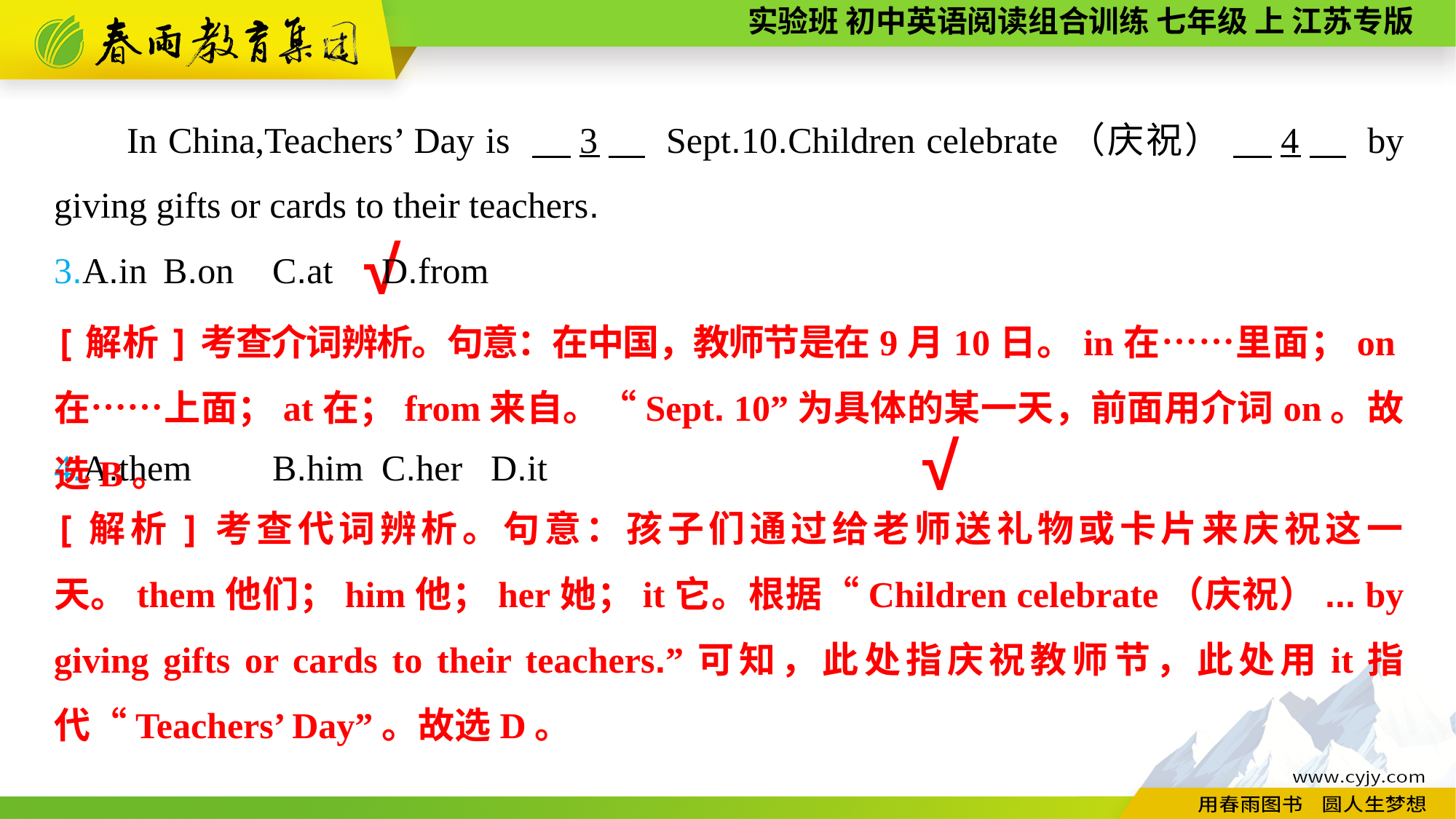

In China,Teachers’ Day is 　3　 Sept.10.Children celebrate（庆祝） 　4　 by giving gifts or cards to their teachers.
3.A.in	B.on	C.at	D.from

4.A.them	B.him	C.her	D.it
√
[解析]考查介词辨析。句意：在中国，教师节是在9月10日。in在……里面；on在……上面；at在；from来自。“Sept. 10”为具体的某一天，前面用介词on。故选B。
√
[解析]考查代词辨析。句意：孩子们通过给老师送礼物或卡片来庆祝这一天。them他们；him他；her她；it它。根据“Children celebrate（庆祝）... by giving gifts or cards to their teachers.”可知，此处指庆祝教师节，此处用it指代“Teachers’ Day”。故选D。